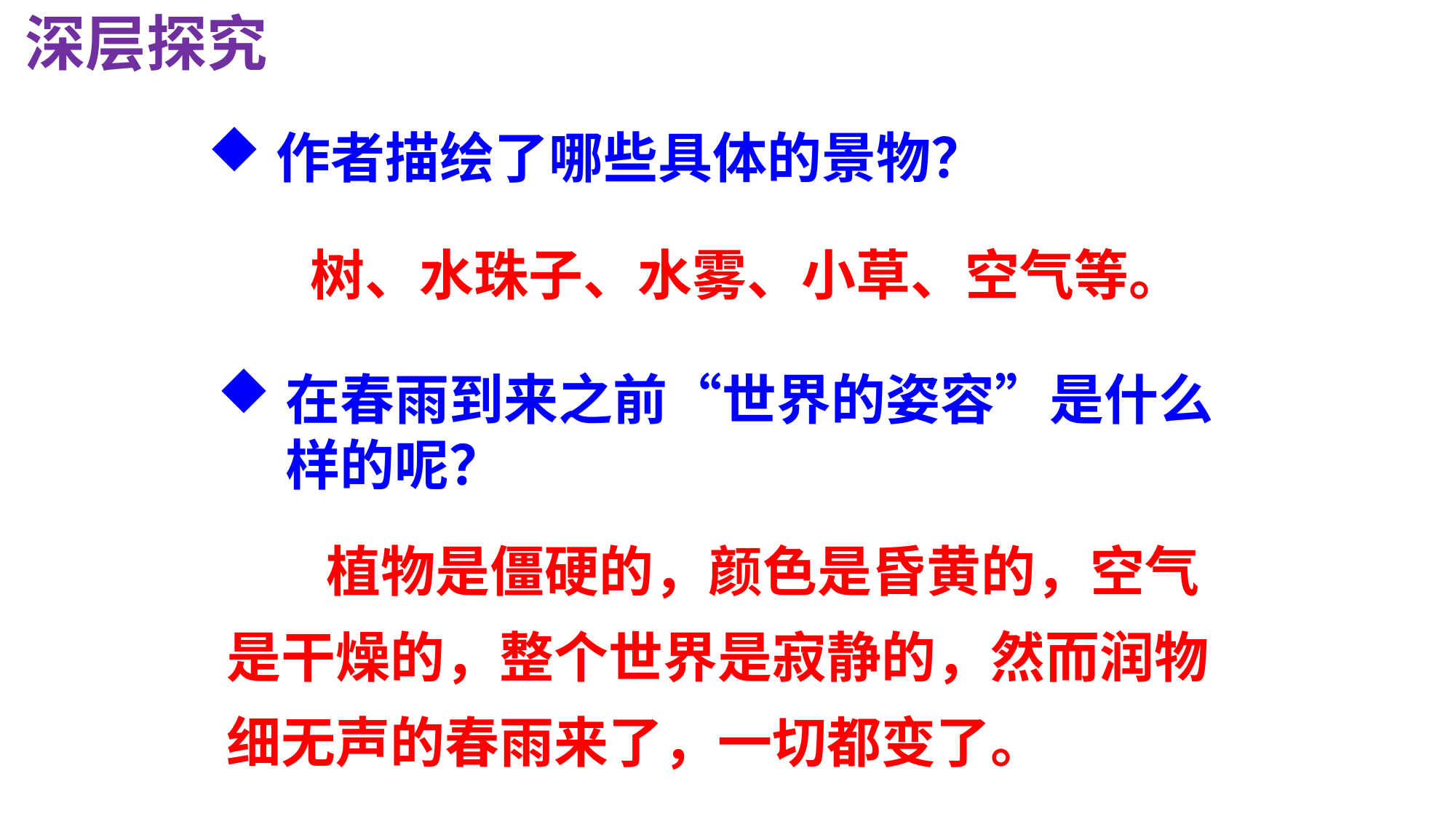

深层探究
作者描绘了哪些具体的景物？
树、水珠子、水雾、小草、空气等。
在春雨到来之前“世界的姿容”是什么样的呢？
       植物是僵硬的，颜色是昏黄的，空气是干燥的，整个世界是寂静的，然而润物细无声的春雨来了，一切都变了。